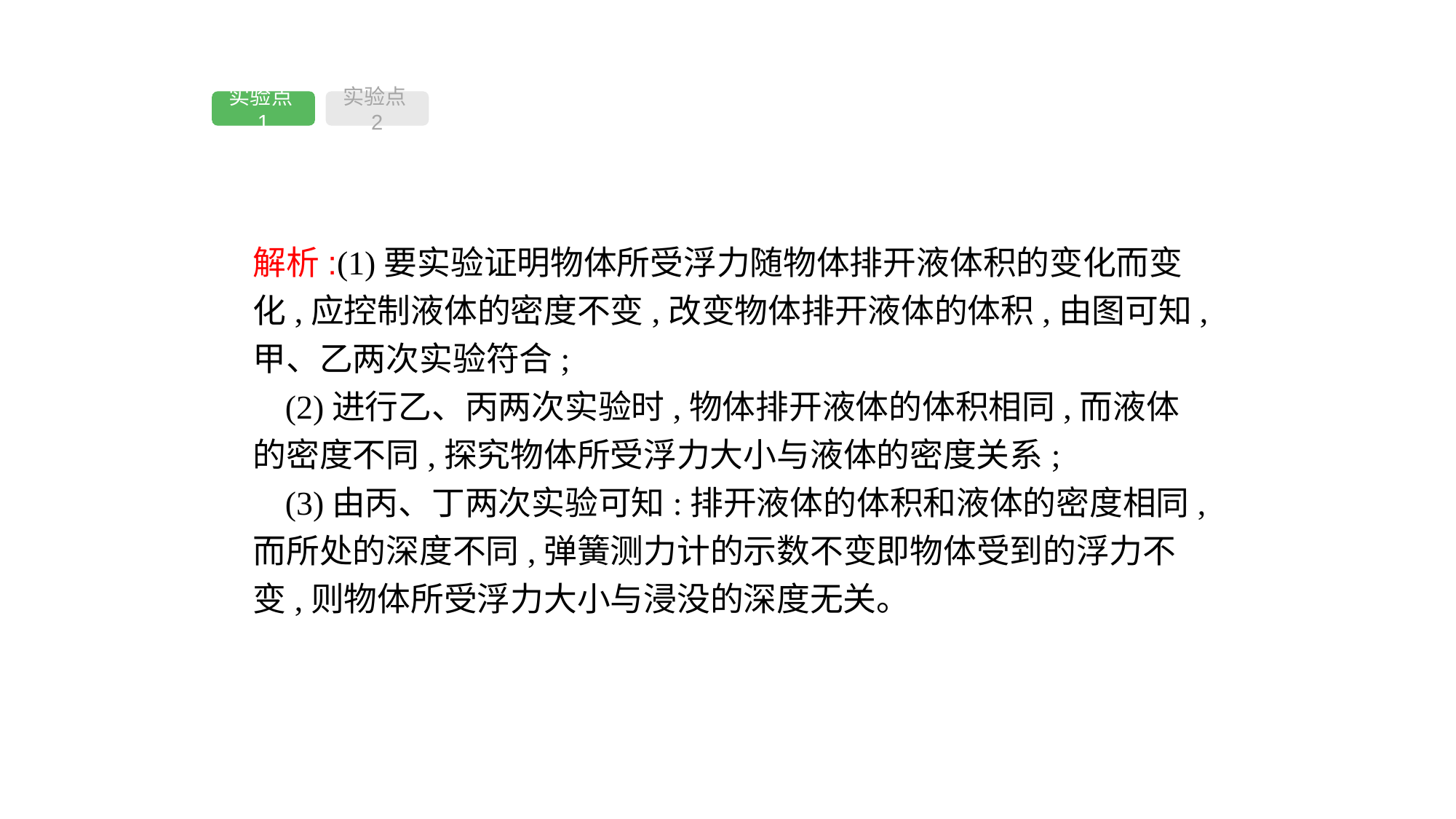

实验点1
实验点2
解析:(1)要实验证明物体所受浮力随物体排开液体积的变化而变化,应控制液体的密度不变,改变物体排开液体的体积,由图可知,甲、乙两次实验符合;
(2)进行乙、丙两次实验时,物体排开液体的体积相同,而液体的密度不同,探究物体所受浮力大小与液体的密度关系;
(3)由丙、丁两次实验可知:排开液体的体积和液体的密度相同,而所处的深度不同,弹簧测力计的示数不变即物体受到的浮力不变,则物体所受浮力大小与浸没的深度无关。